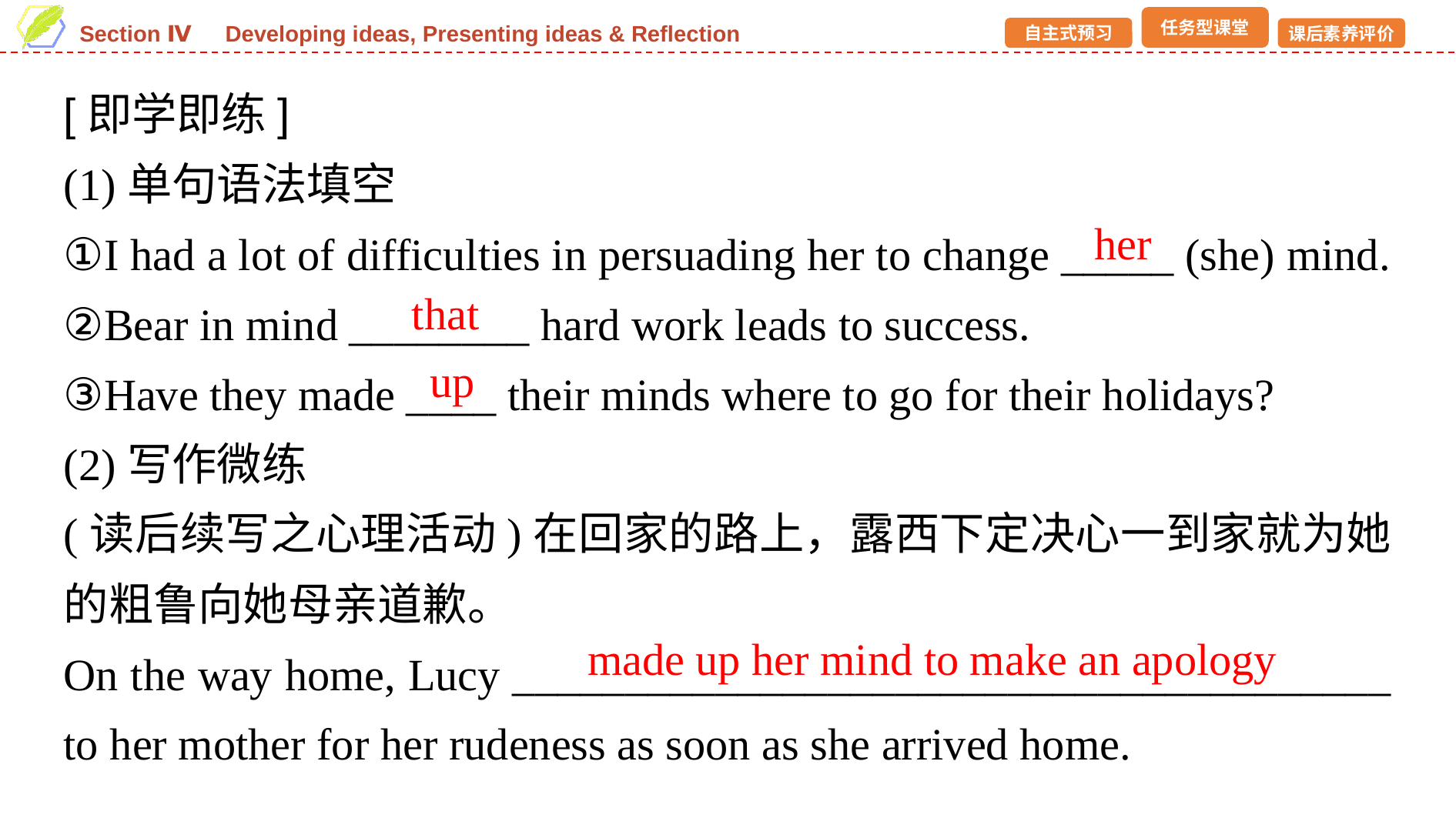

[即学即练]
(1)单句语法填空
①I had a lot of difficulties in persuading her to change _____ (she) mind.
②Bear in mind ________ hard work leads to success.
③Have they made ____ their minds where to go for their holidays?
(2)写作微练
(读后续写之心理活动)在回家的路上，露西下定决心一到家就为她的粗鲁向她母亲道歉。
On the way home, Lucy _______________________________________ to her mother for her rudeness as soon as she arrived home.
her
that
up
made up her mind to make an apology